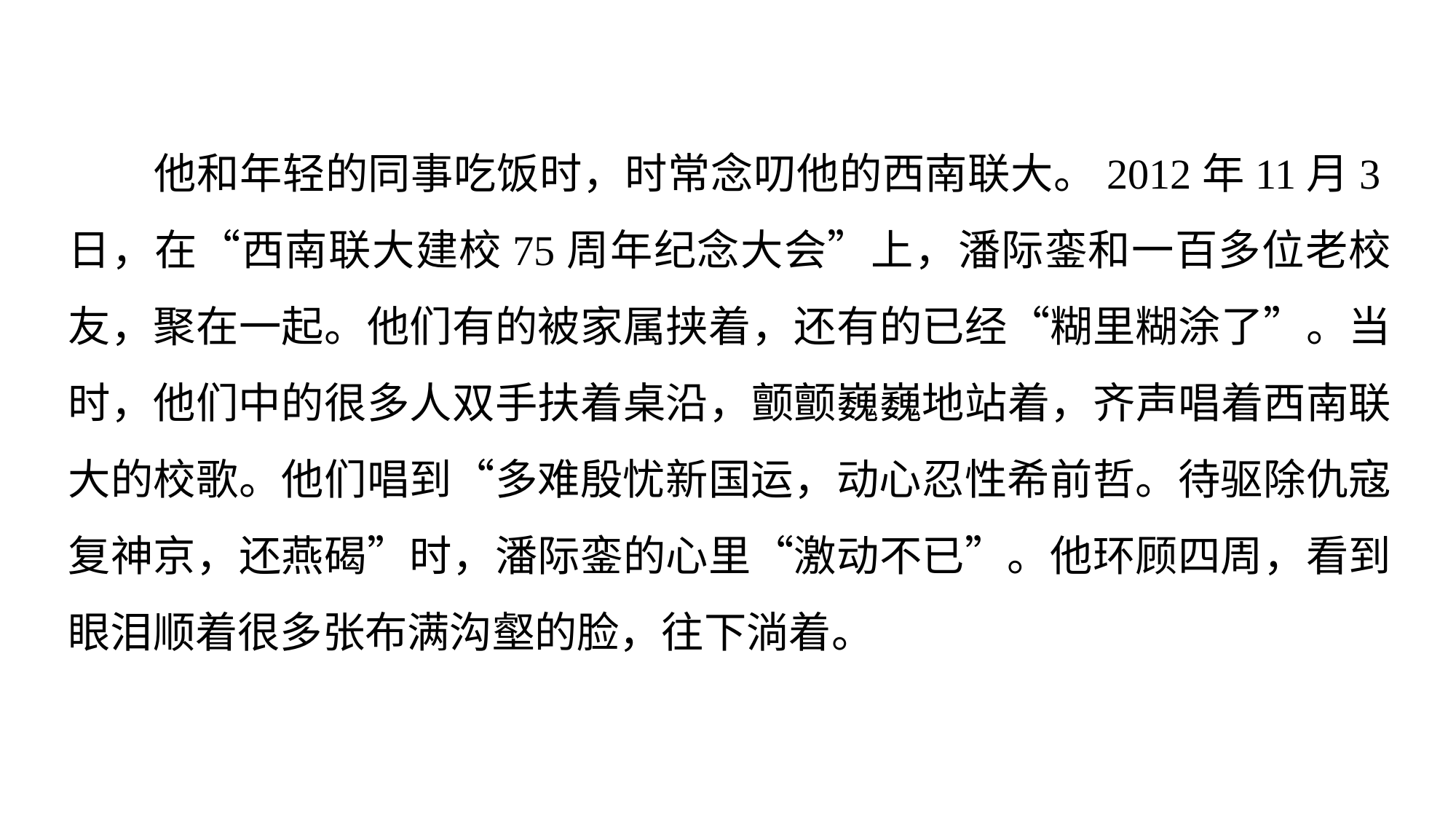

他和年轻的同事吃饭时，时常念叨他的西南联大。2012年11月3日，在“西南联大建校75周年纪念大会”上，潘际銮和一百多位老校友，聚在一起。他们有的被家属挟着，还有的已经“糊里糊涂了”。当时，他们中的很多人双手扶着桌沿，颤颤巍巍地站着，齐声唱着西南联大的校歌。他们唱到“多难殷忧新国运，动心忍性希前哲。待驱除仇寇复神京，还燕碣”时，潘际銮的心里“激动不已”。他环顾四周，看到眼泪顺着很多张布满沟壑的脸，往下淌着。